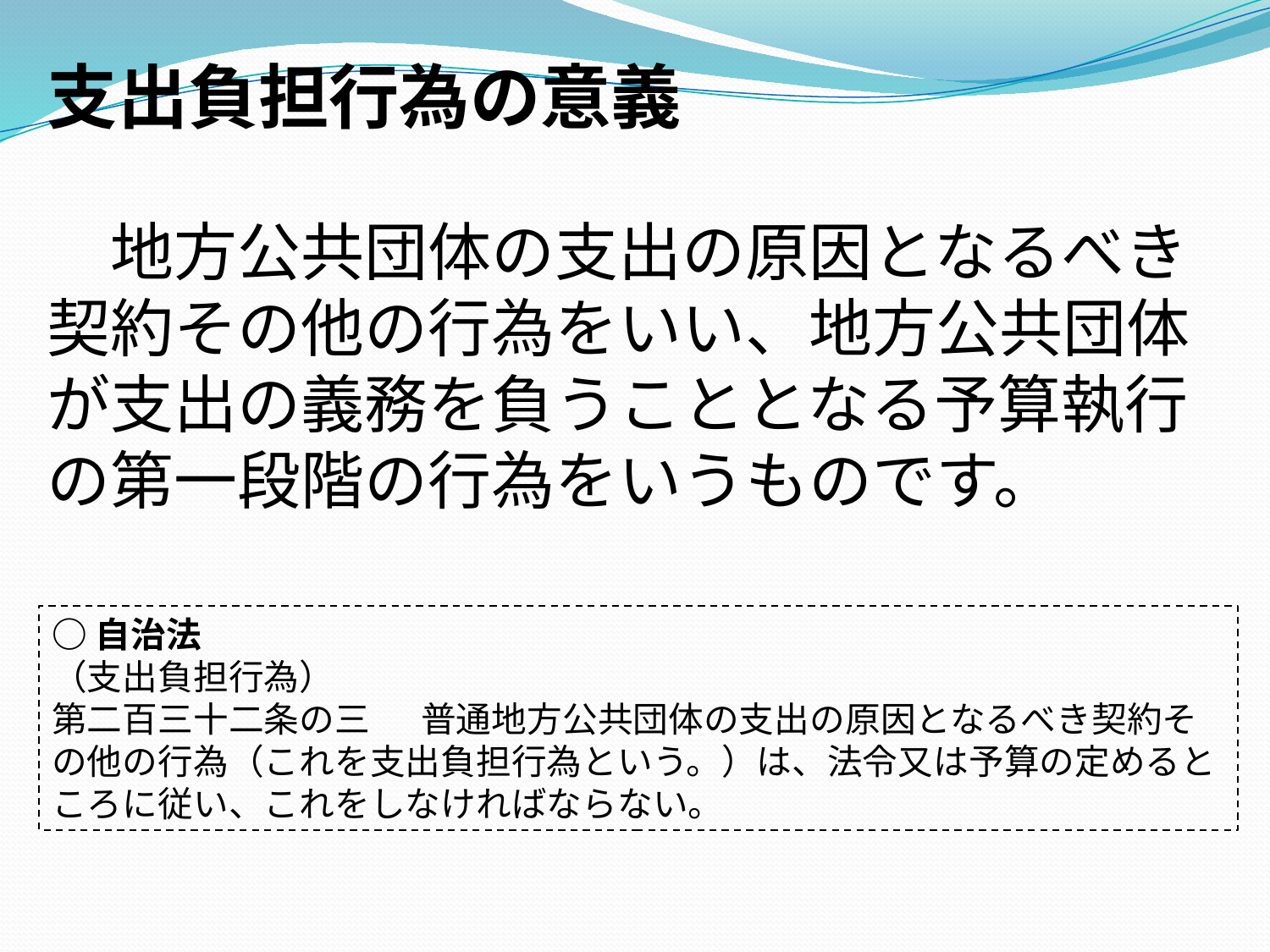

支出負担行為の意義
　地方公共団体の支出の原因となるべき契約その他の行為をいい、地方公共団体が支出の義務を負うこととなる予算執行の第一段階の行為をいうものです。
○自治法
（支出負担行為）
第二百三十二条の三  　普通地方公共団体の支出の原因となるべき契約その他の行為（これを支出負担行為という。）は、法令又は予算の定めるところに従い、これをしなければならない。